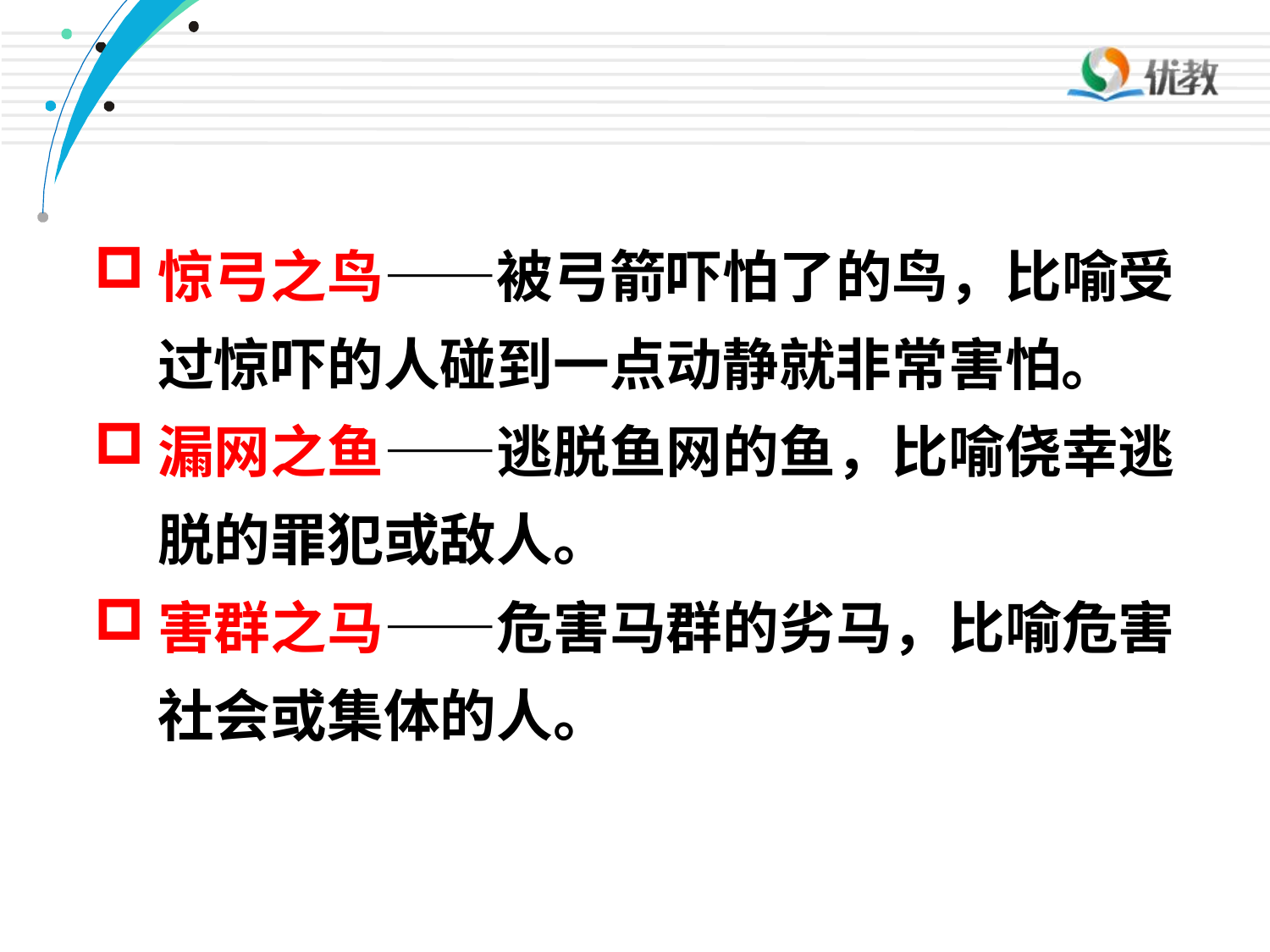

惊弓之鸟——被弓箭吓怕了的鸟，比喻受过惊吓的人碰到一点动静就非常害怕。
漏网之鱼——逃脱鱼网的鱼，比喻侥幸逃脱的罪犯或敌人。
害群之马——危害马群的劣马，比喻危害社会或集体的人。